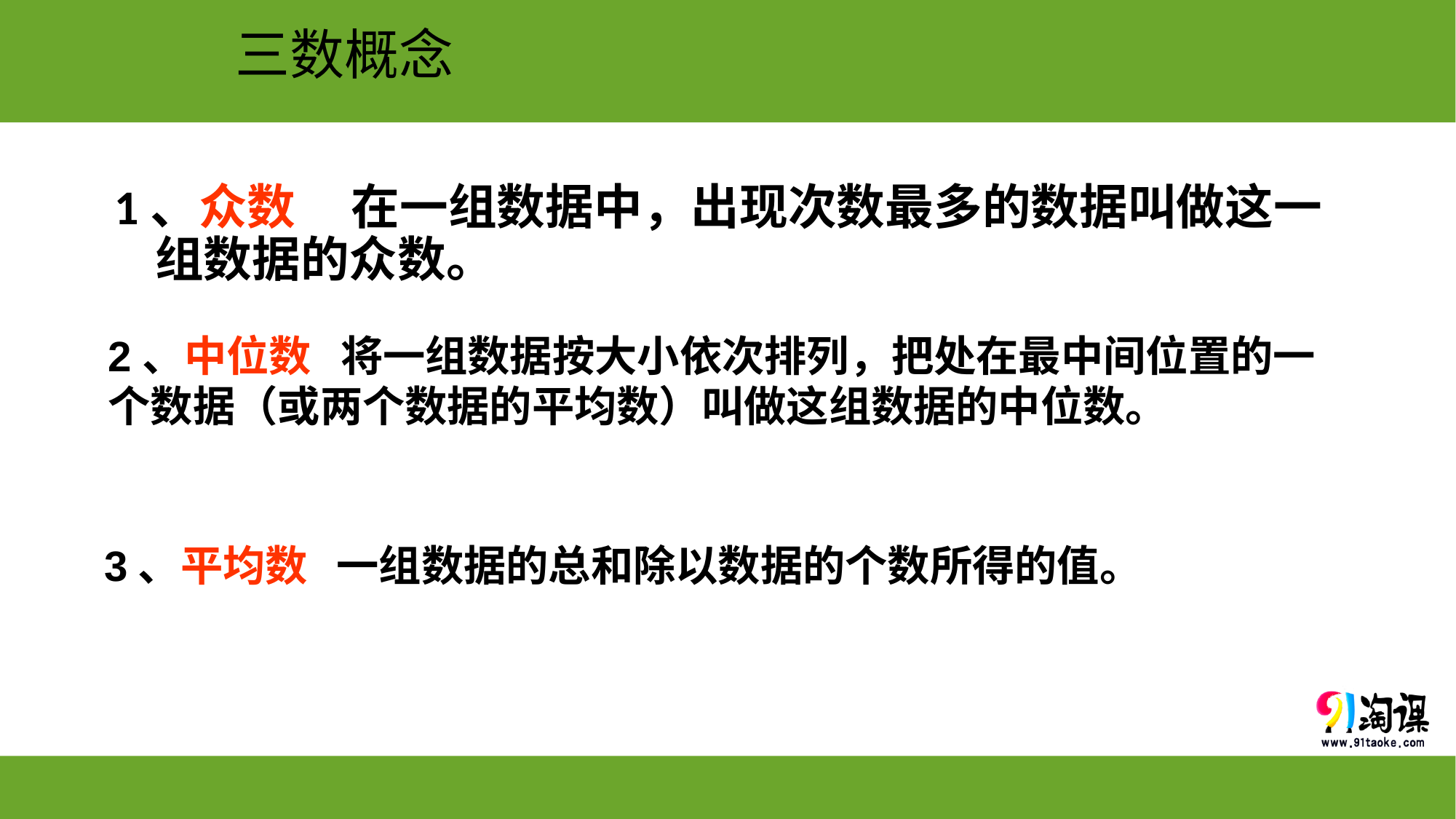

# 三数概念
1、众数     在一组数据中，出现次数最多的数据叫做这一组数据的众数。
2、中位数   将一组数据按大小依次排列，把处在最中间位置的一个数据（或两个数据的平均数）叫做这组数据的中位数。
3、平均数   一组数据的总和除以数据的个数所得的值。